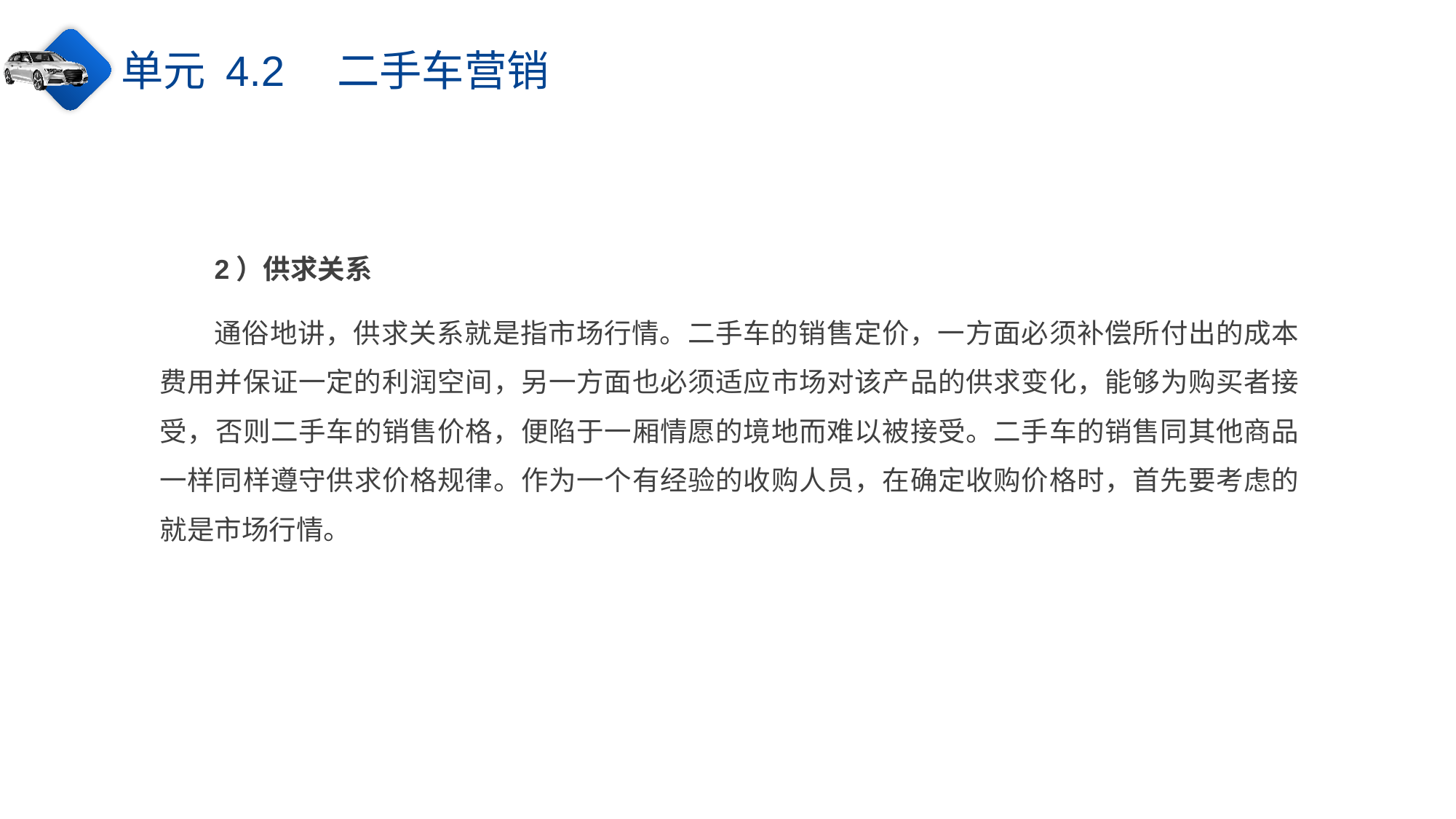

单元 4.2　二手车营销
2）供求关系
通俗地讲，供求关系就是指市场行情。二手车的销售定价，一方面必须补偿所付出的成本费用并保证一定的利润空间，另一方面也必须适应市场对该产品的供求变化，能够为购买者接受，否则二手车的销售价格，便陷于一厢情愿的境地而难以被接受。二手车的销售同其他商品一样同样遵守供求价格规律。作为一个有经验的收购人员，在确定收购价格时，首先要考虑的就是市场行情。